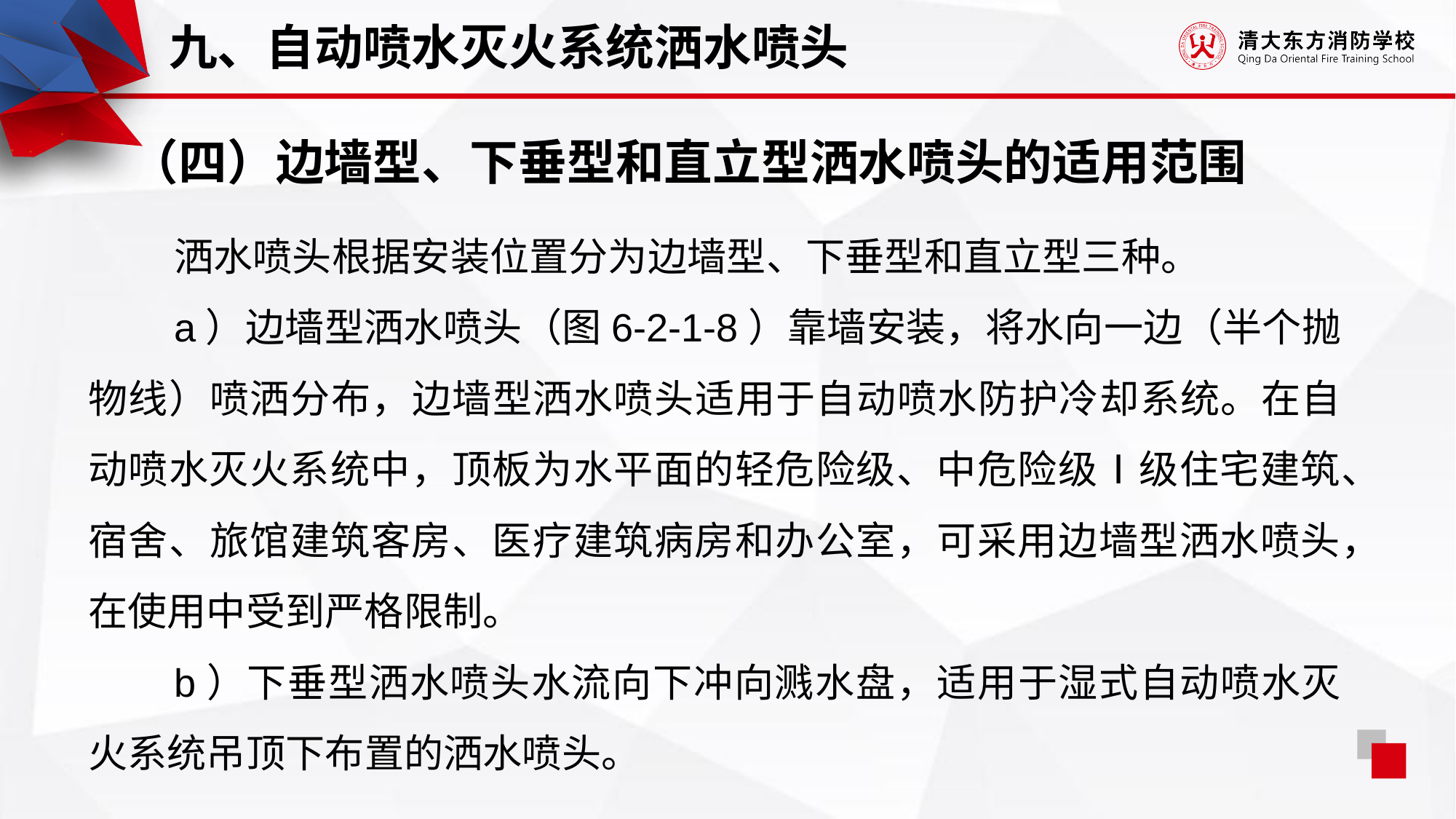

九、自动喷水灭火系统洒水喷头

（四）边墙型、下垂型和直立型洒水喷头的适用范围
洒水喷头根据安装位置分为边墙型、下垂型和直立型三种。
a）边墙型洒水喷头（图6-2-1-8）靠墙安装，将水向一边（半个抛物线）喷洒分布，边墙型洒水喷头适用于自动喷水防护冷却系统。在自动喷水灭火系统中，顶板为水平面的轻危险级、中危险级Ⅰ级住宅建筑、宿舍、旅馆建筑客房、医疗建筑病房和办公室，可采用边墙型洒水喷头，在使用中受到严格限制。
b）下垂型洒水喷头水流向下冲向溅水盘，适用于湿式自动喷水灭火系统吊顶下布置的洒水喷头。